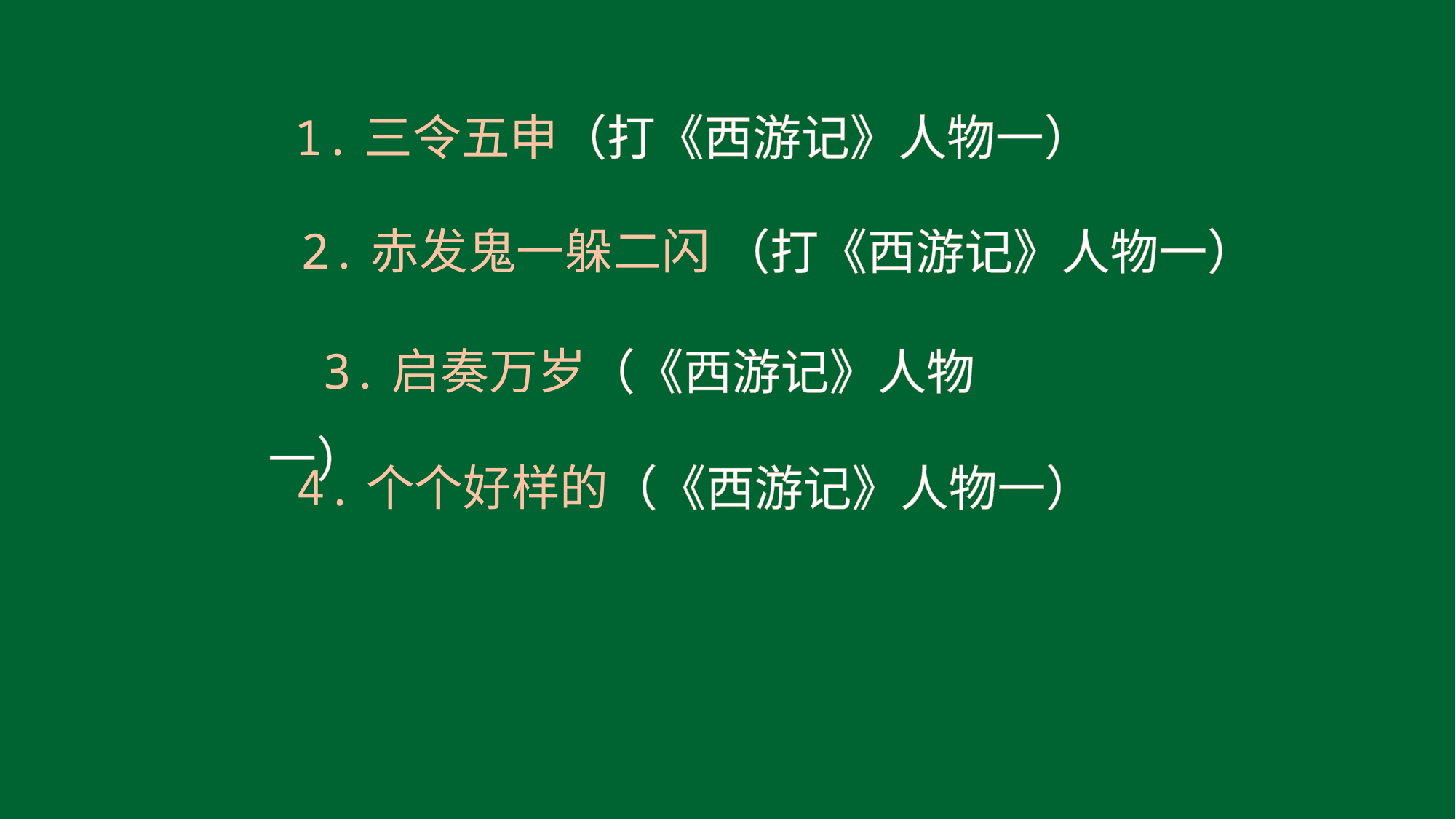

1.三令五申（打《西游记》人物一）
2.赤发鬼一躲二闪 （打《西游记》人物一）
3.启奏万岁（《西游记》人物一）
4.个个好样的（《西游记》人物一）